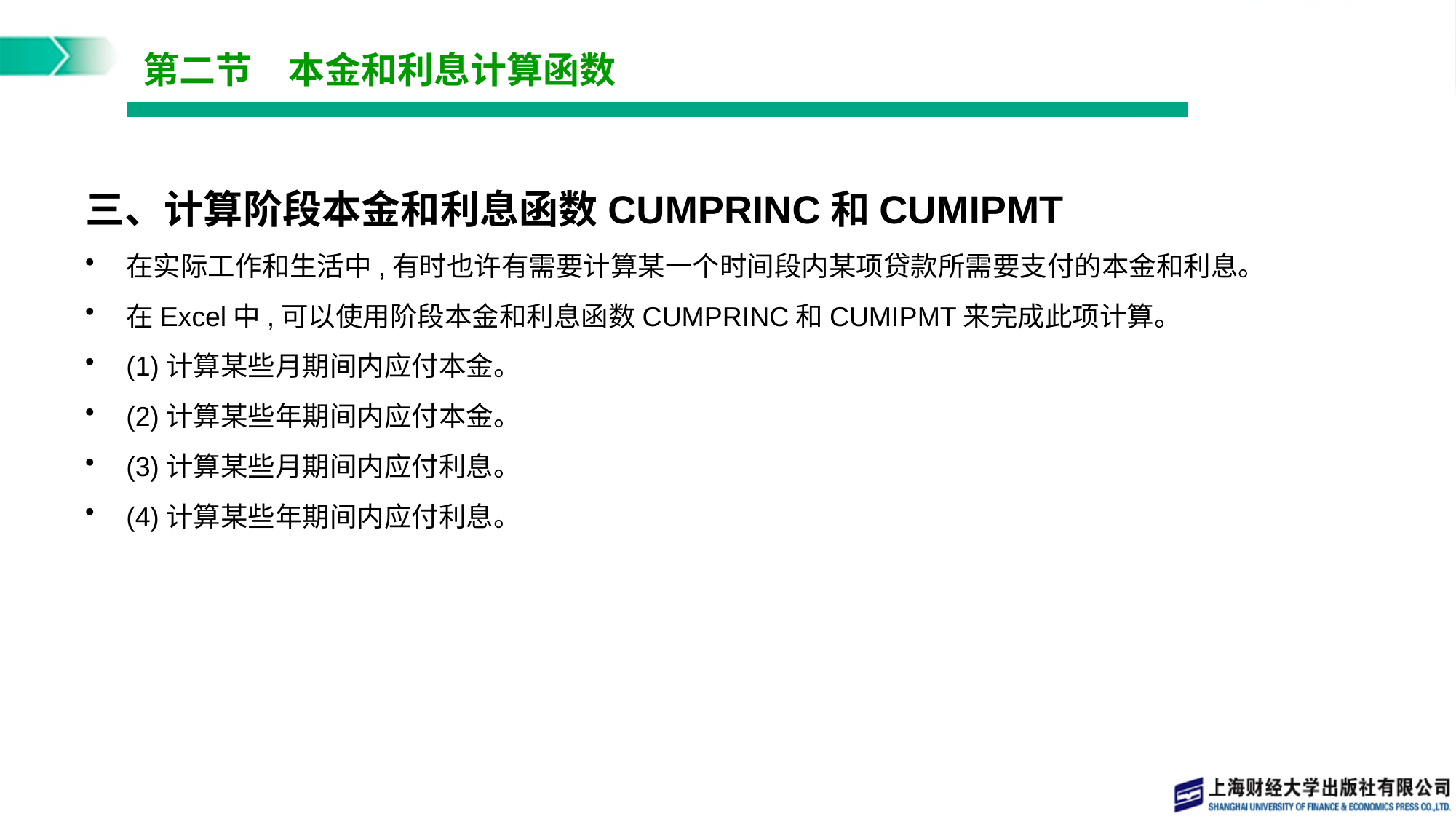

# 第二节　本金和利息计算函数
三、计算阶段本金和利息函数CUMPRINC和CUMIPMT
在实际工作和生活中,有时也许有需要计算某一个时间段内某项贷款所需要支付的本金和利息。
在Excel中,可以使用阶段本金和利息函数CUMPRINC和CUMIPMT来完成此项计算。
(1)计算某些月期间内应付本金。
(2)计算某些年期间内应付本金。
(3)计算某些月期间内应付利息。
(4)计算某些年期间内应付利息。